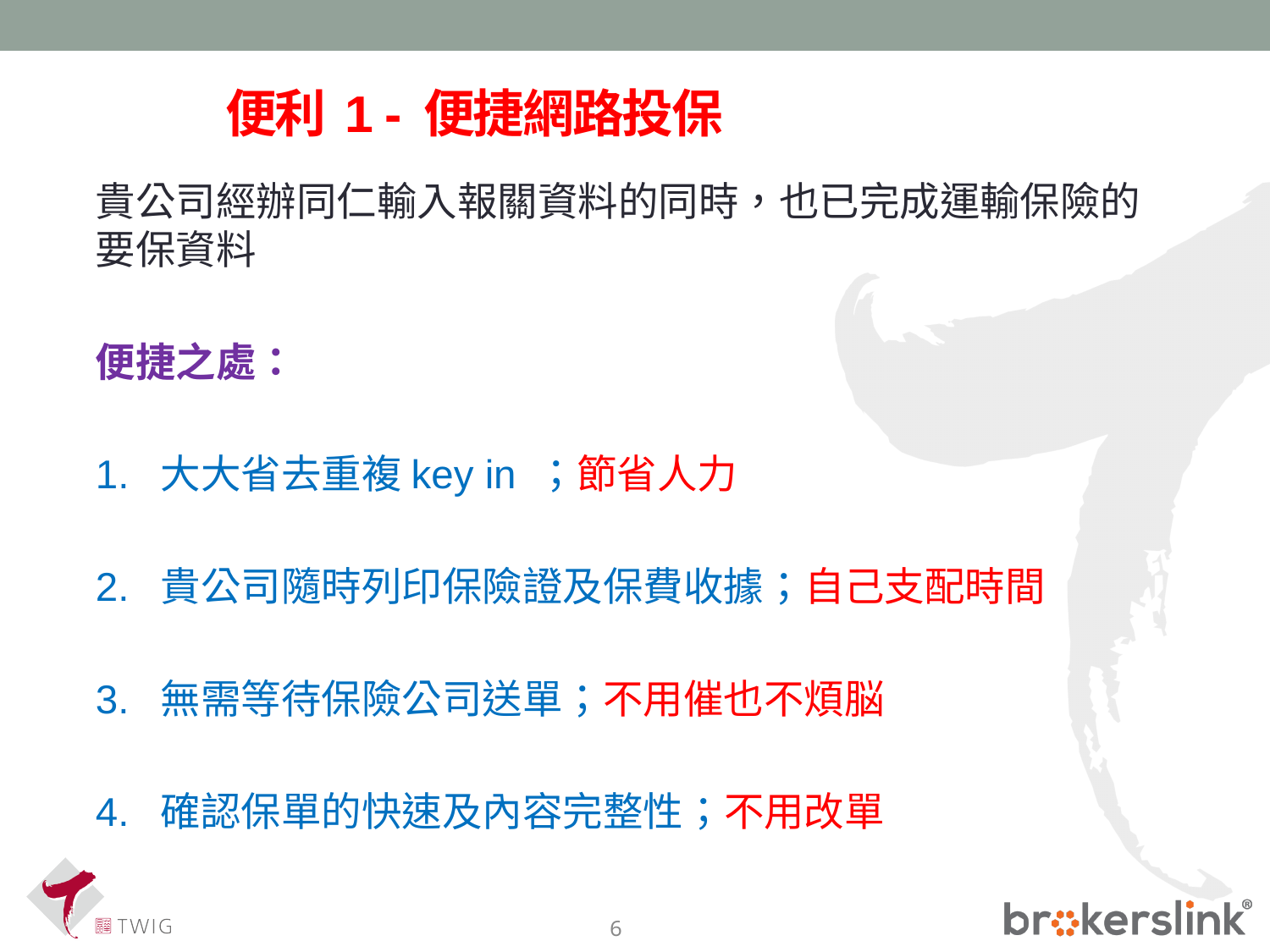

# 便利 1 - 便捷網路投保
貴公司經辦同仁輸入報關資料的同時，也已完成運輸保險的要保資料

便捷之處：

1.  大大省去重複key in ；節省人力

2.  貴公司隨時列印保險證及保費收據；自己支配時間

3.  無需等待保險公司送單；不用催也不煩脳

4.  確認保單的快速及內容完整性；不用改單

6